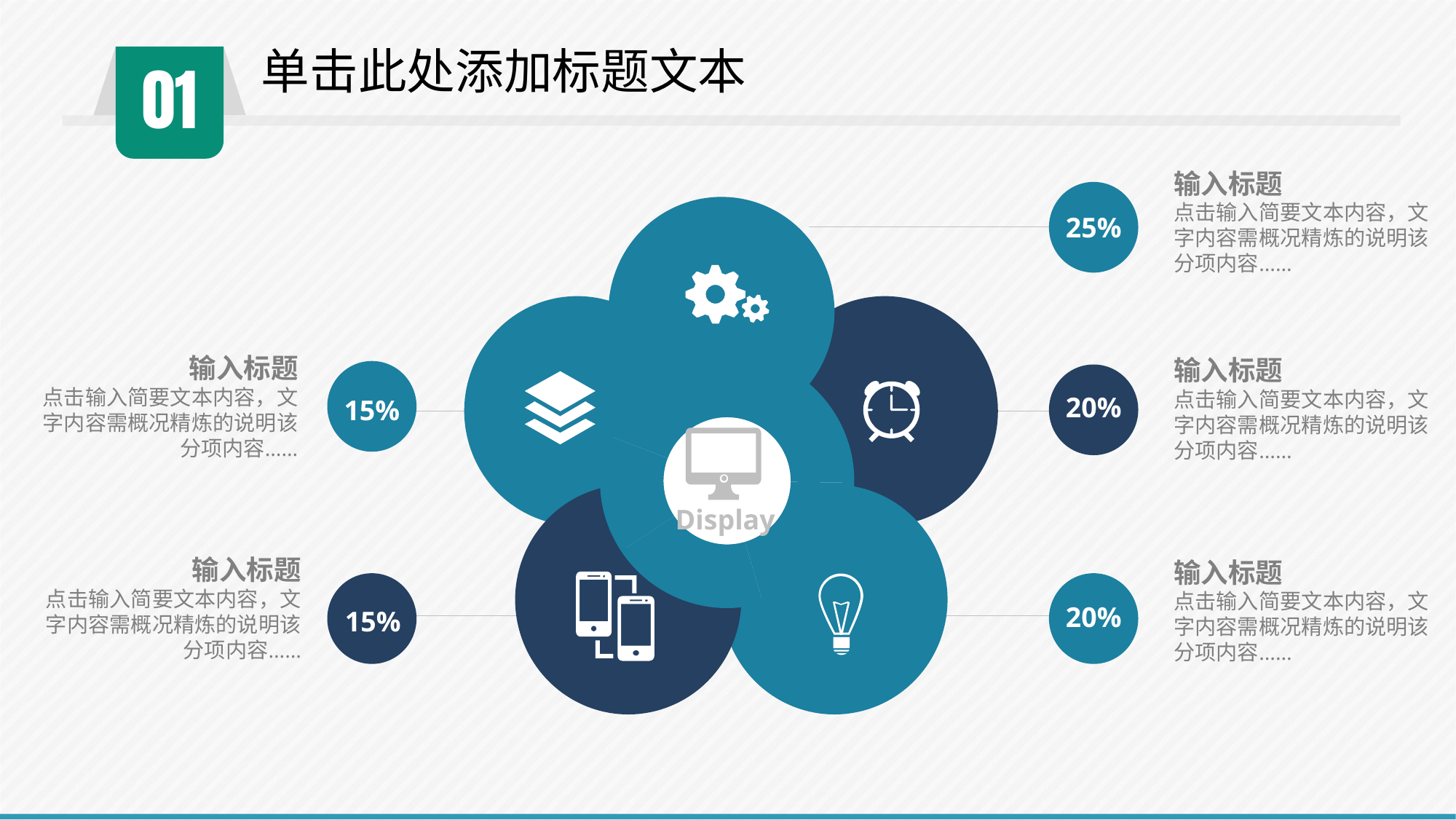

单击此处添加标题文本

01

输入标题
点击输入简要文本内容，文字内容需概况精炼的说明该分项内容……

25%

输入标题
点击输入简要文本内容，文字内容需概况精炼的说明该分项内容……

### Chart

| Category | Column1 |
|---|---|
输入标题
点击输入简要文本内容，文字内容需概况精炼的说明该分项内容……

20%
15%

Display
输入标题
点击输入简要文本内容，文字内容需概况精炼的说明该分项内容……
输入标题
点击输入简要文本内容，文字内容需概况精炼的说明该分项内容……

20%
15%